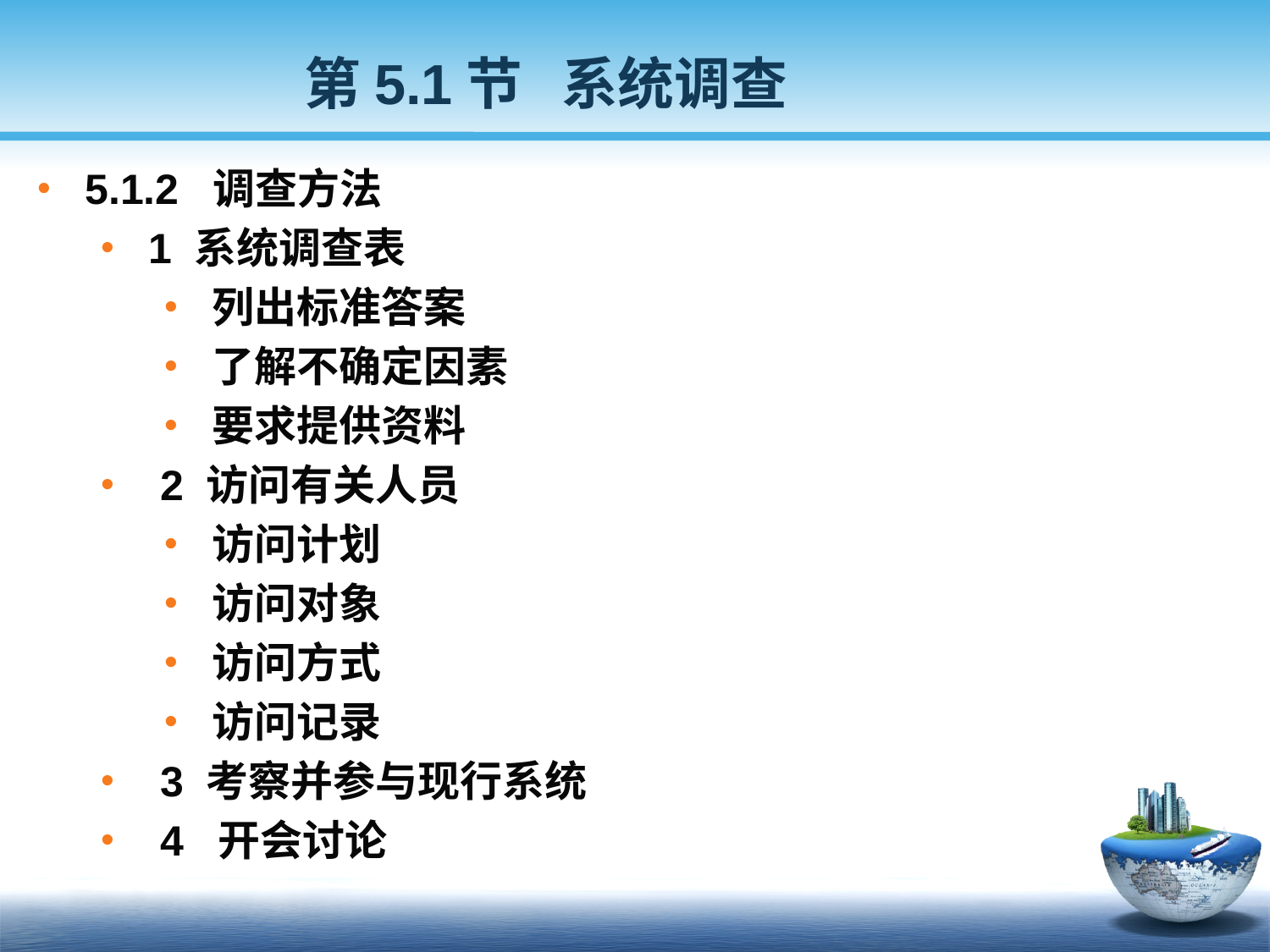

第5.1节   系统调查
5.1.2  调查方法
1 系统调查表
列出标准答案
了解不确定因素
要求提供资料
 2 访问有关人员
访问计划
访问对象
访问方式
访问记录
 3 考察并参与现行系统
 4  开会讨论